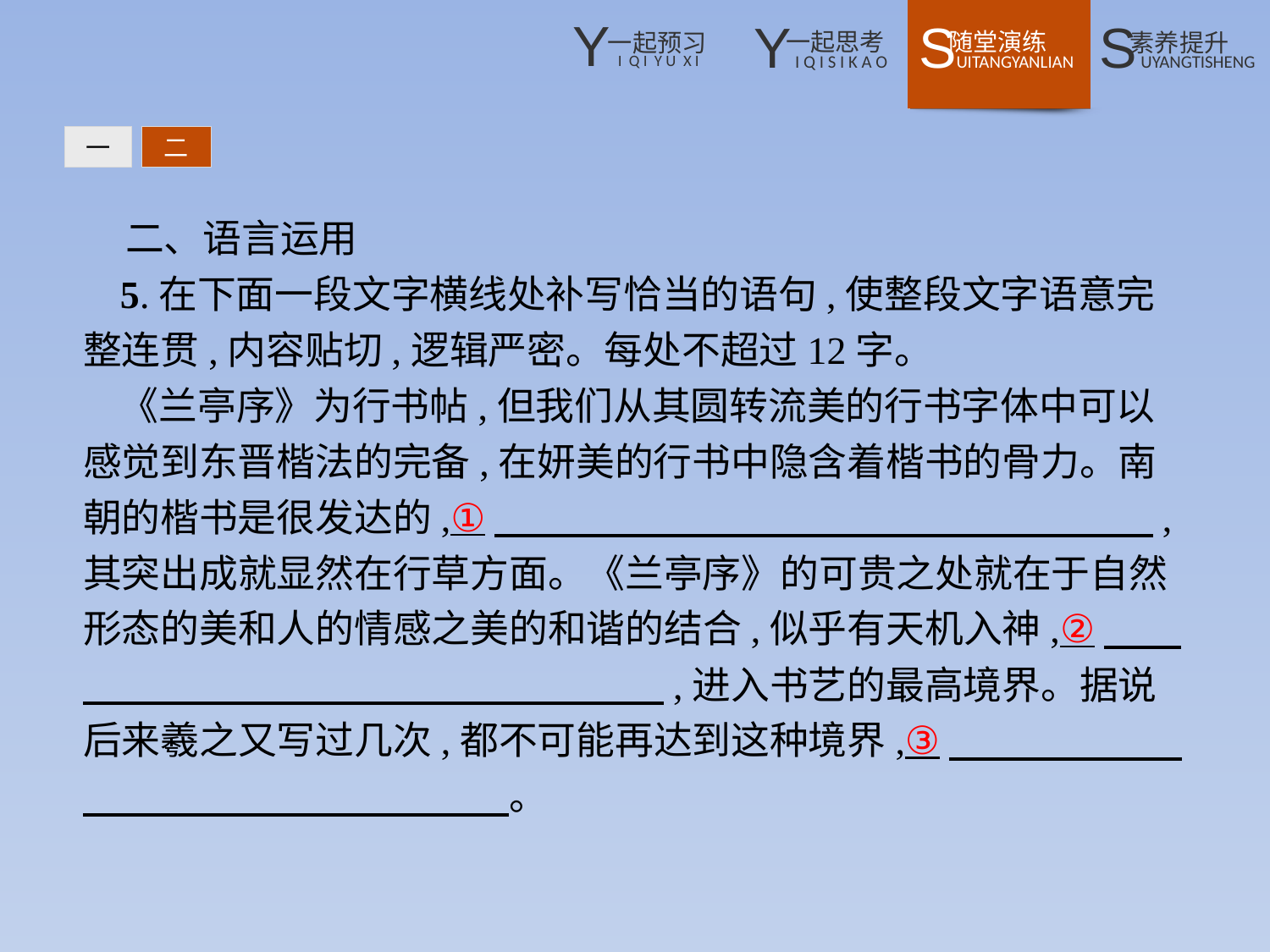

一
二
二、语言运用
5.在下面一段文字横线处补写恰当的语句,使整段文字语意完整连贯,内容贴切,逻辑严密。每处不超过12字。
《兰亭序》为行书帖,但我们从其圆转流美的行书字体中可以感觉到东晋楷法的完备,在妍美的行书中隐含着楷书的骨力。南朝的楷书是很发达的,①　　　　　　　　　　　　　　　　　,其突出成就显然在行草方面。《兰亭序》的可贵之处就在于自然形态的美和人的情感之美的和谐的结合,似乎有天机入神,②　　　　　　　　　　　　　　　　　,进入书艺的最高境界。据说后来羲之又写过几次,都不可能再达到这种境界,③　　　　　　　　　　　　　　　　　。